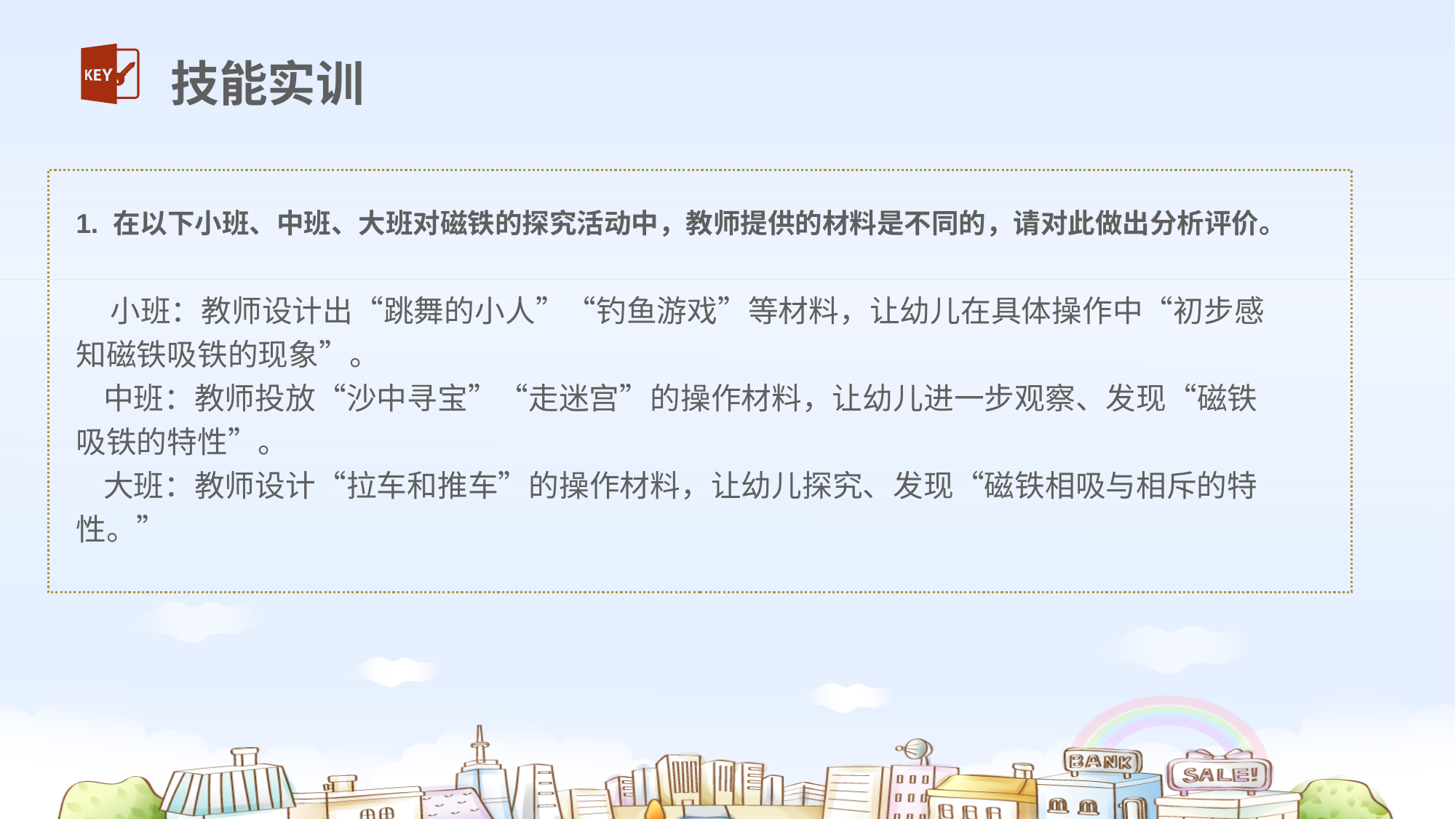

技能实训

1. 在以下小班、中班、大班对磁铁的探究活动中，教师提供的材料是不同的，请对此做出分析评价。
    小班：教师设计出“跳舞的小人”“钓鱼游戏”等材料，让幼儿在具体操作中“初步感知磁铁吸铁的现象”。
   中班：教师投放“沙中寻宝”“走迷宫”的操作材料，让幼儿进一步观察、发现“磁铁吸铁的特性”。
   大班：教师设计“拉车和推车”的操作材料，让幼儿探究、发现“磁铁相吸与相斥的特性。”